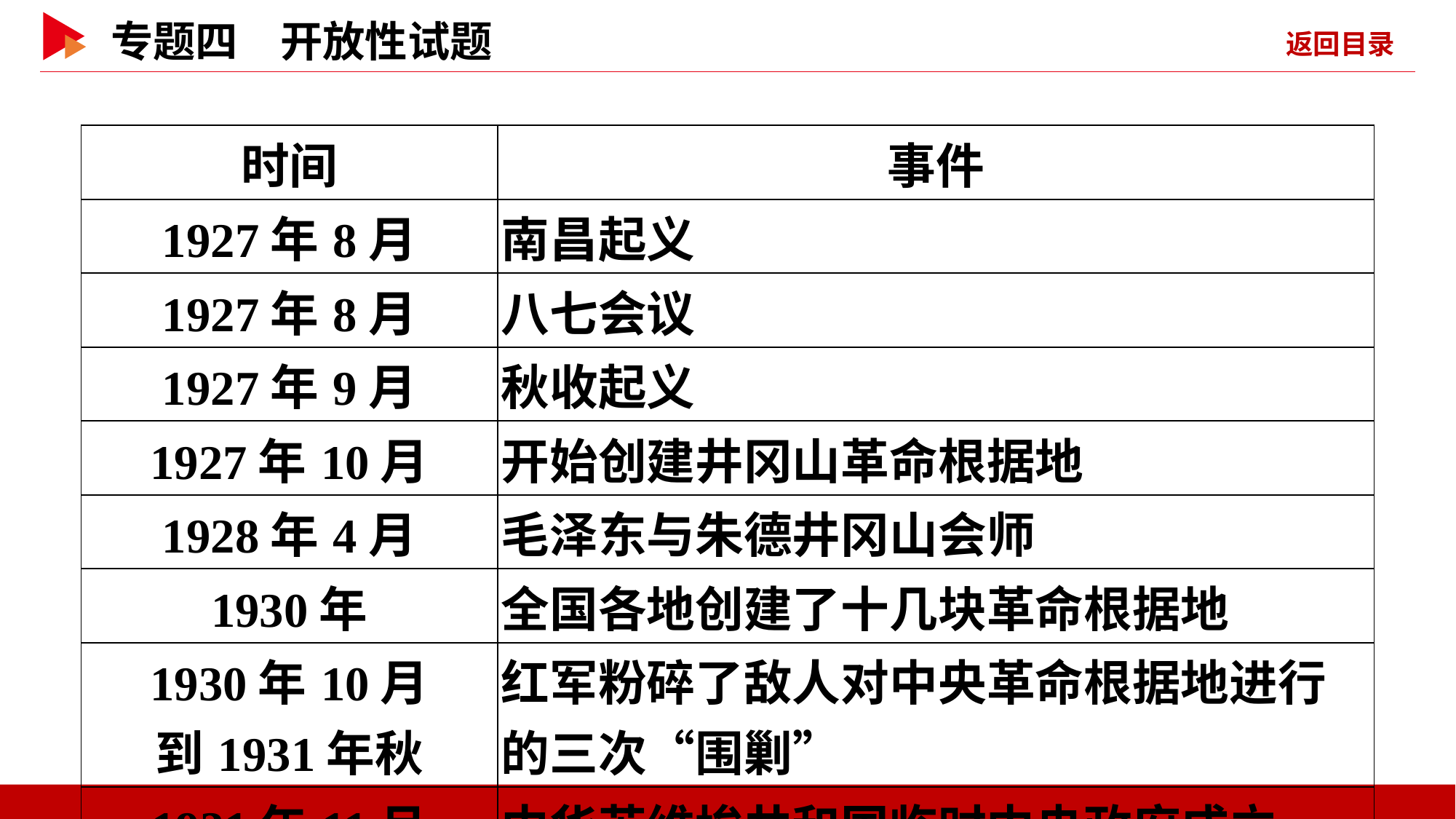

| 时间 | 事件 |
| --- | --- |
| 1927年8月 | 南昌起义 |
| 1927年8月 | 八七会议 |
| 1927年9月 | 秋收起义 |
| 1927年10月 | 开始创建井冈山革命根据地 |
| 1928年4月 | 毛泽东与朱德井冈山会师 |
| 1930年 | 全国各地创建了十几块革命根据地 |
| 1930年10月 到1931年秋 | 红军粉碎了敌人对中央革命根据地进行的三次“围剿” |
| 1931年11月 | 中华苏维埃共和国临时中央政府成立 |